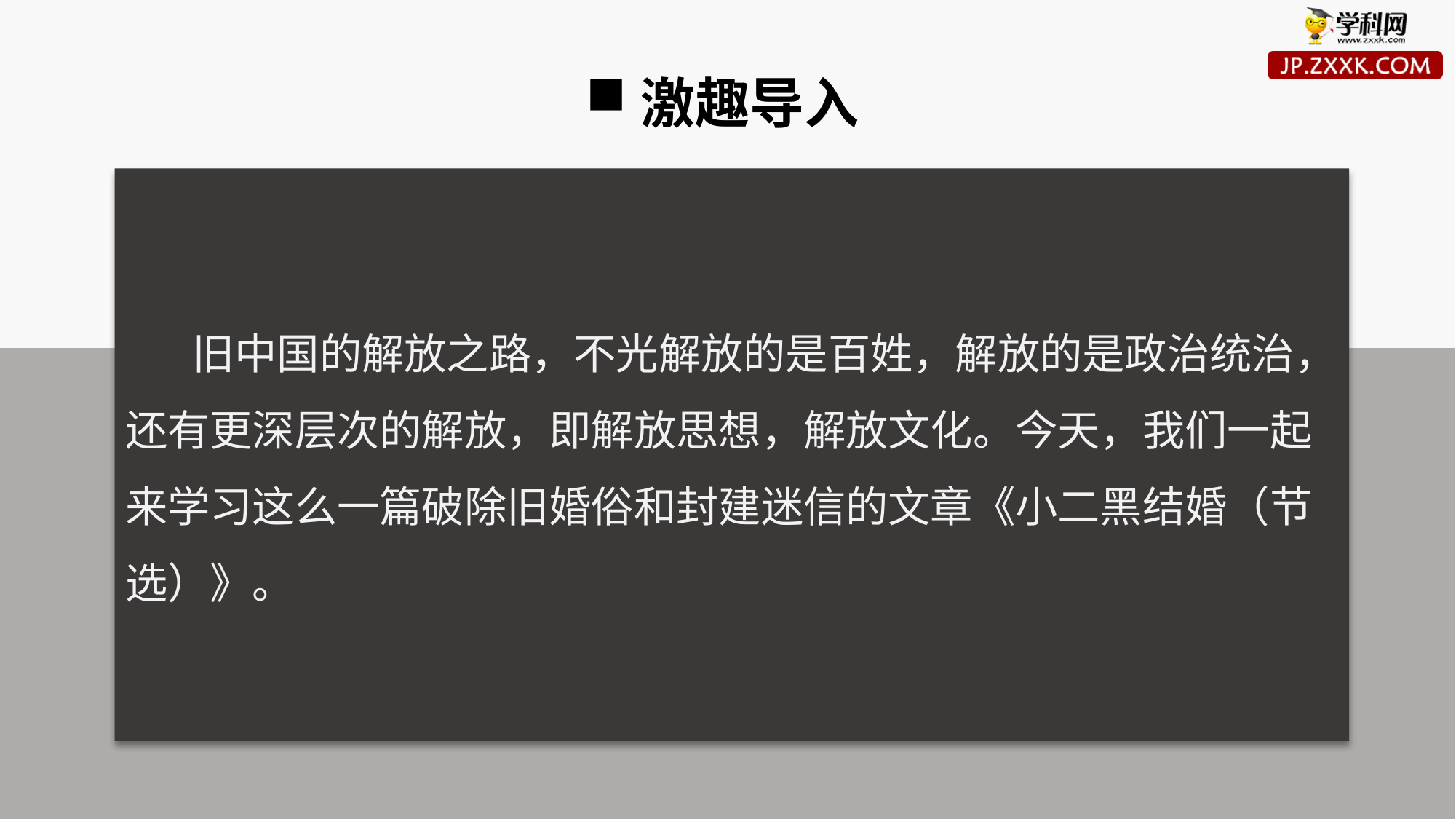

激趣导入
      旧中国的解放之路，不光解放的是百姓，解放的是政治统治，还有更深层次的解放，即解放思想，解放文化。今天，我们一起来学习这么一篇破除旧婚俗和封建迷信的文章《小二黑结婚（节选）》。